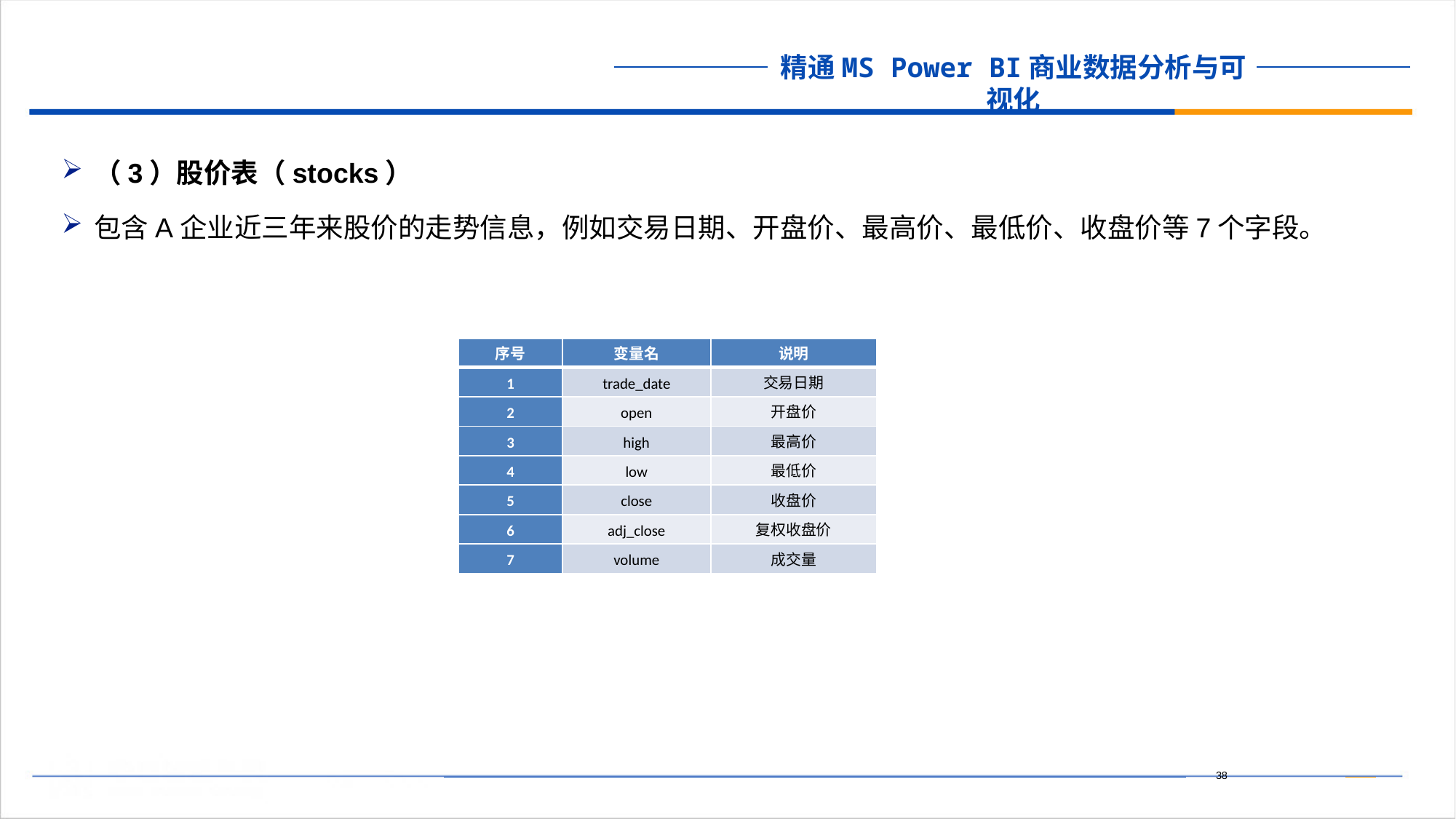

（3）股价表（stocks）
包含A企业近三年来股价的走势信息，例如交易日期、开盘价、最高价、最低价、收盘价等7个字段。
| 序号 | 变量名 | 说明 |
| --- | --- | --- |
| 1 | trade\_date | 交易日期 |
| 2 | open | 开盘价 |
| 3 | high | 最高价 |
| 4 | low | 最低价 |
| 5 | close | 收盘价 |
| 6 | adj\_close | 复权收盘价 |
| 7 | volume | 成交量 |